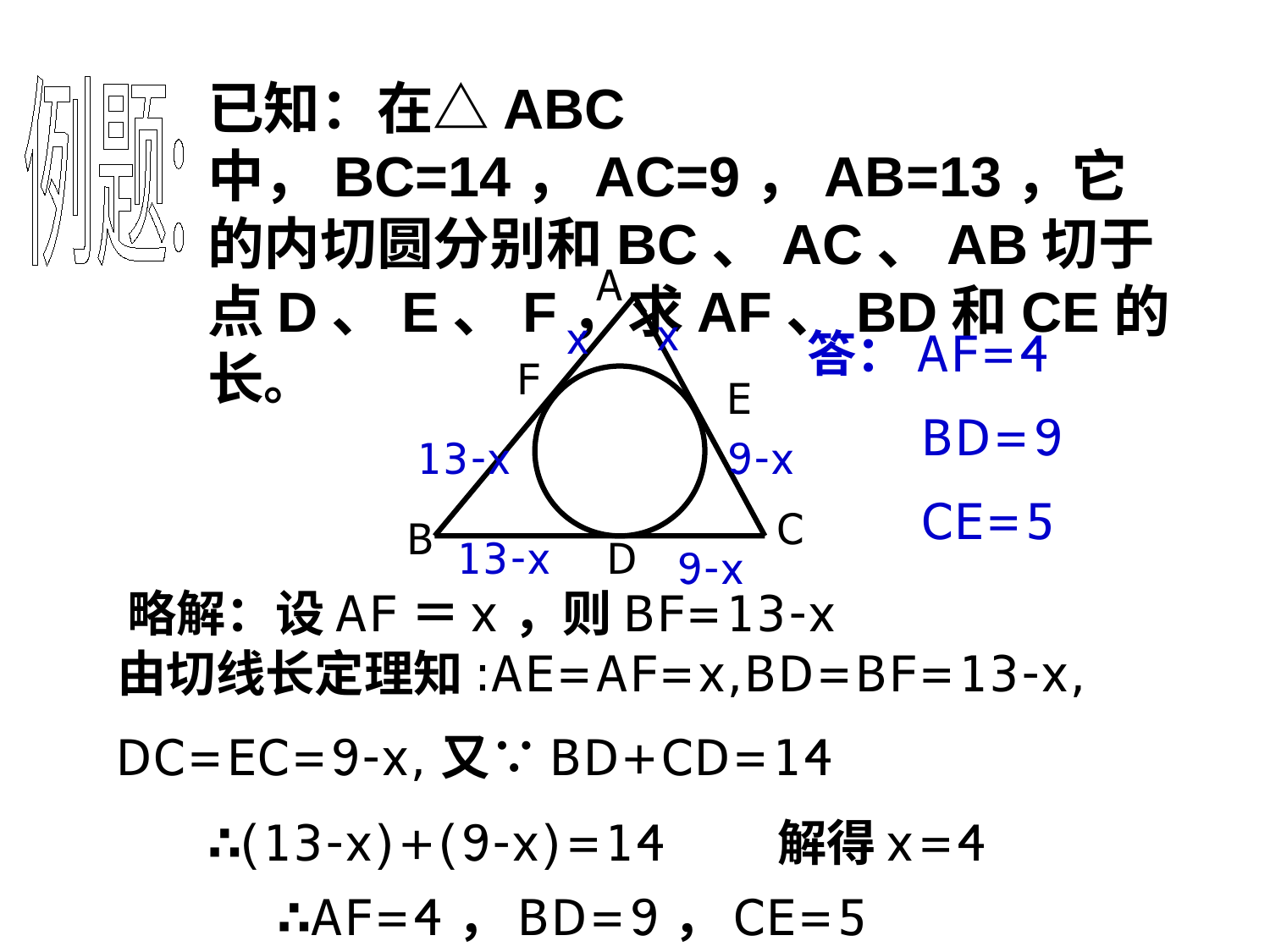

已知：在△ABC中，BC=14，AC=9，AB=13，它的内切圆分别和BC、AC、AB切于点D、E、F，求AF、BD和CE的长。
例题:
A

x
x
答：AF=4
        BD=9
        CE=5
F

E
13-x
9-x

C
B
13-x
D

9-x
略解：设AF＝x，则BF=13-x
由切线长定理知:AE=AF=x,BD=BF=13-x,
DC=EC=9-x,又∵BD+CD=14
∴(13-x)+(9-x)=14
解得x=4

∴AF=4，BD=9，CE=5